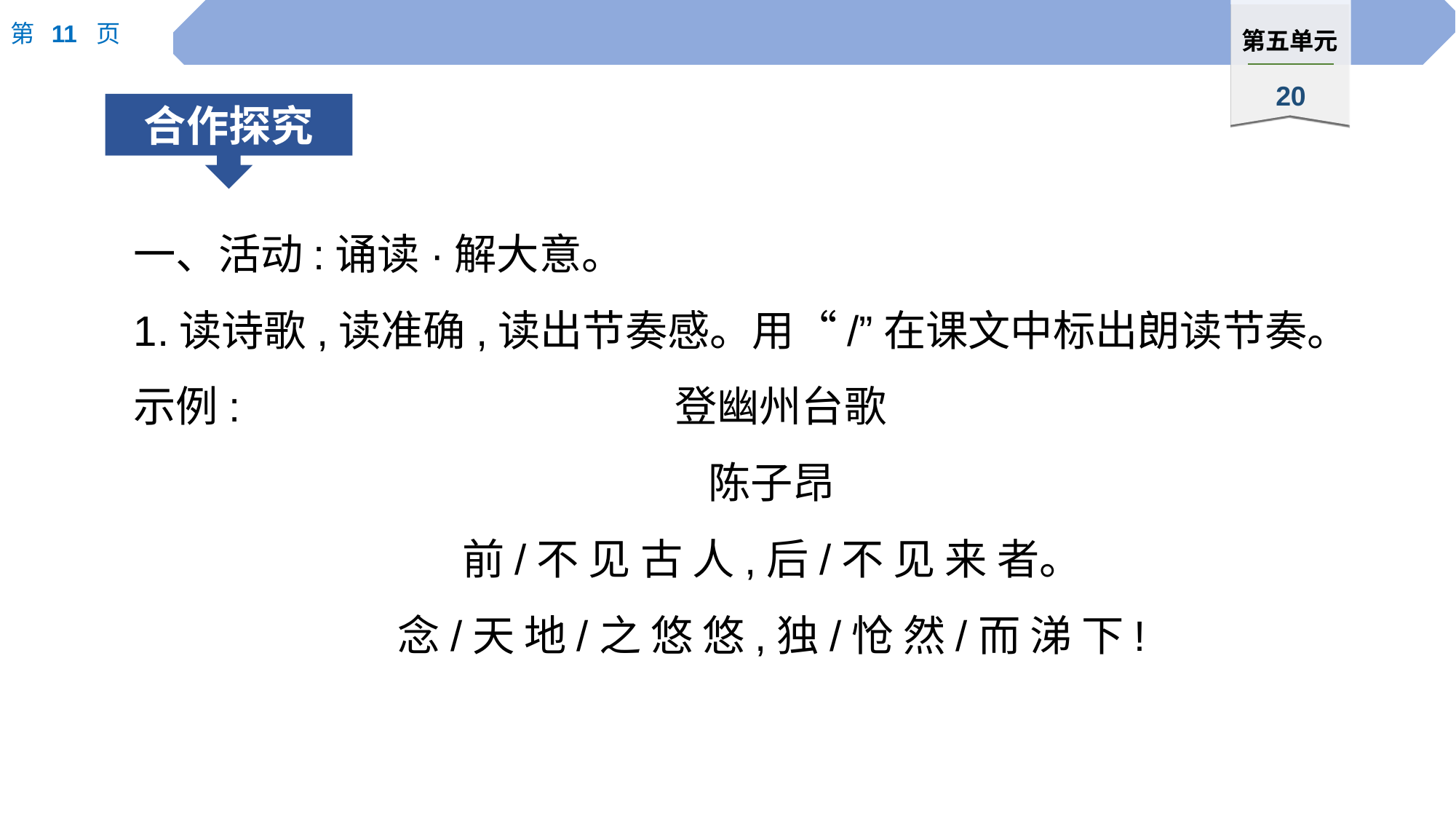

一、活动:诵读·解大意。
1.读诗歌,读准确,读出节奏感。用“/”在课文中标出朗读节奏。
示例:				      登幽州台歌
陈子昂
前/不 见 古 人,后/不 见 来 者。
念/天 地/之 悠 悠,独/怆 然/而 涕 下!